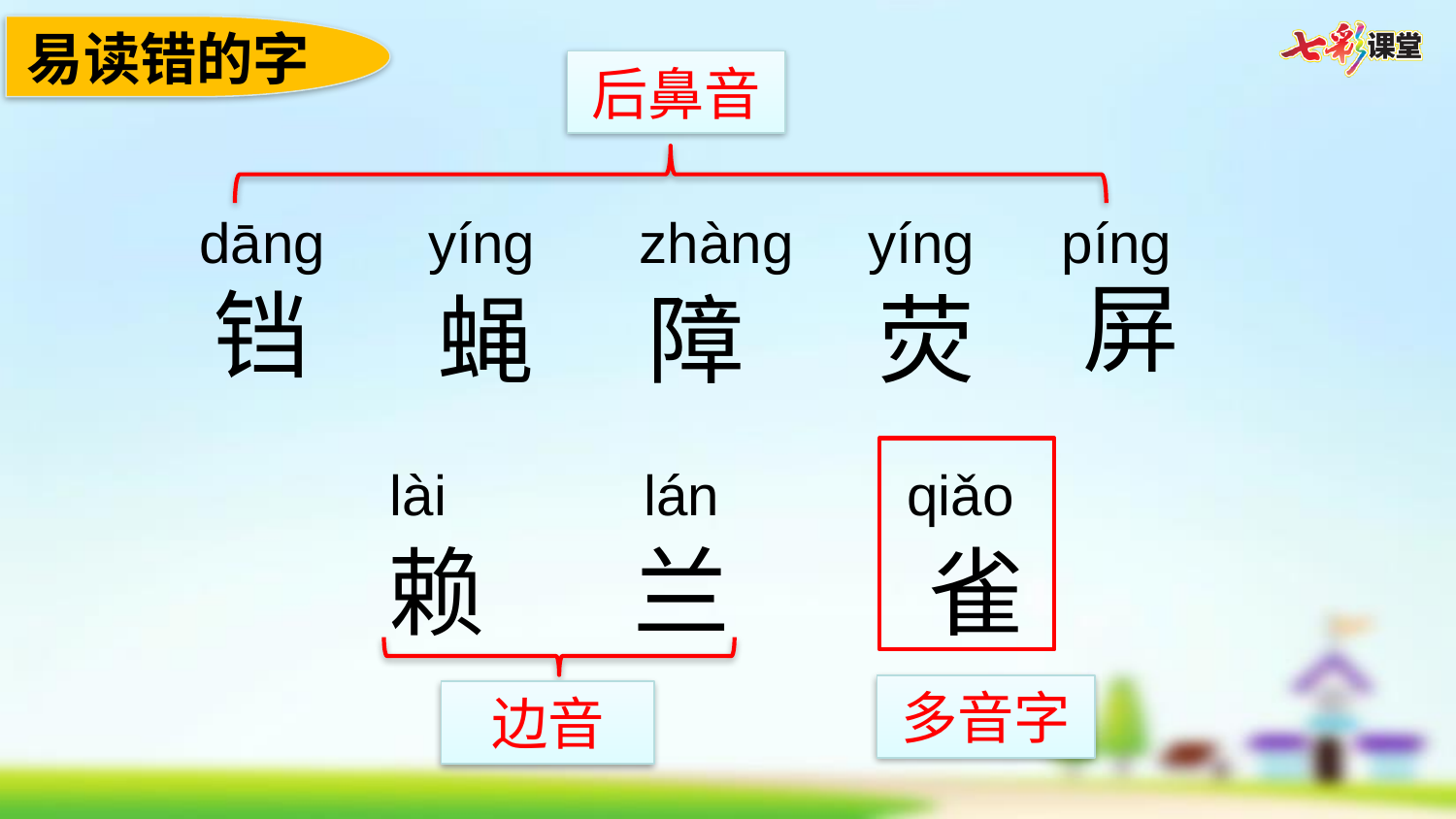

易读错的字
后鼻音
dānɡ
yínɡ
zhànɡ
yínɡ
pínɡ
屏
铛
蝇
障
荧

lài
lán
qiǎo

赖
兰
雀
多音字
边音